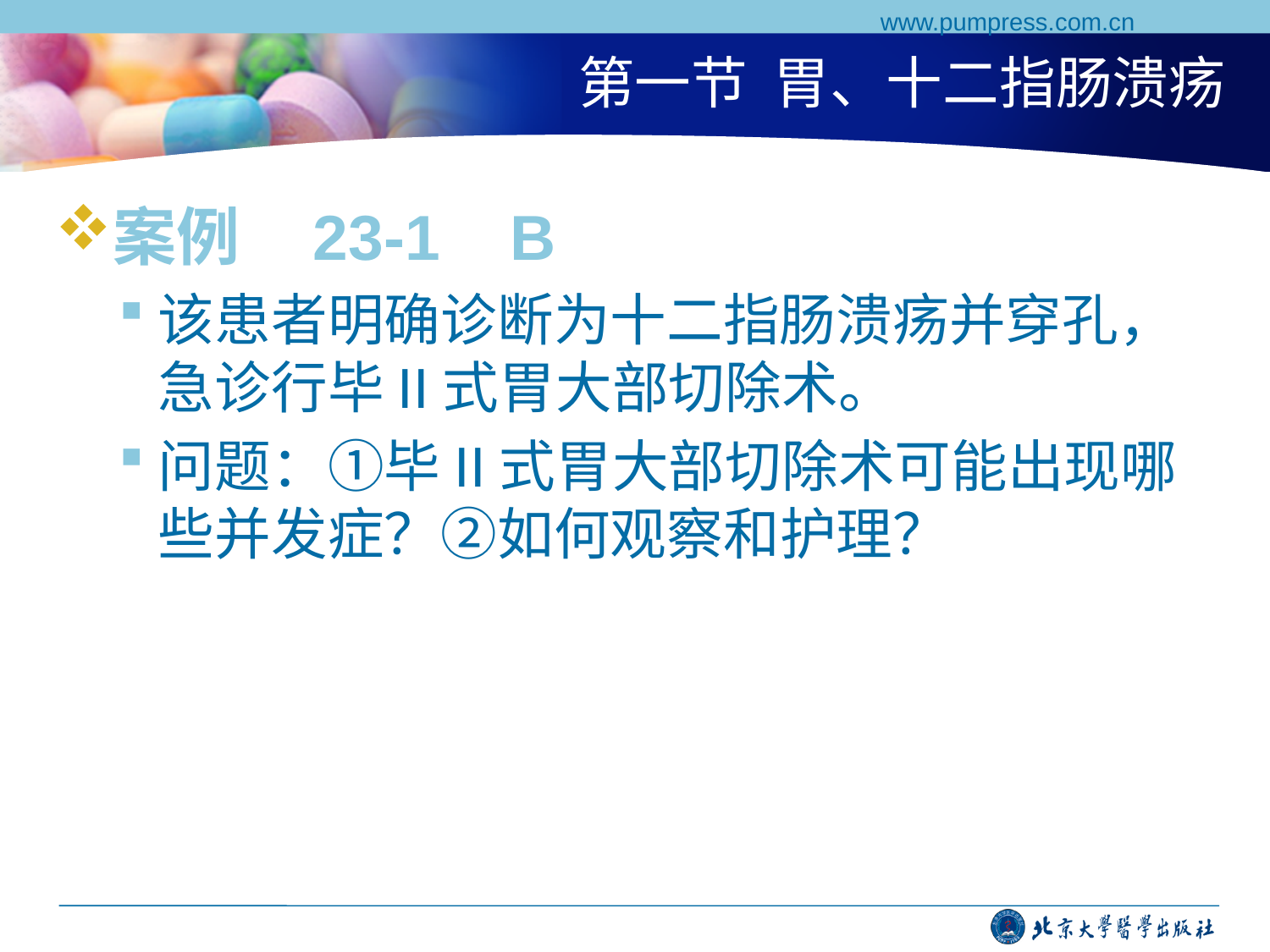

www.pumpress.com.cn
# 第一节  胃、十二指肠溃疡
案例    23-1    B
该患者明确诊断为十二指肠溃疡并穿孔，急诊行毕II式胃大部切除术。
问题：①毕II式胃大部切除术可能出现哪些并发症？②如何观察和护理？